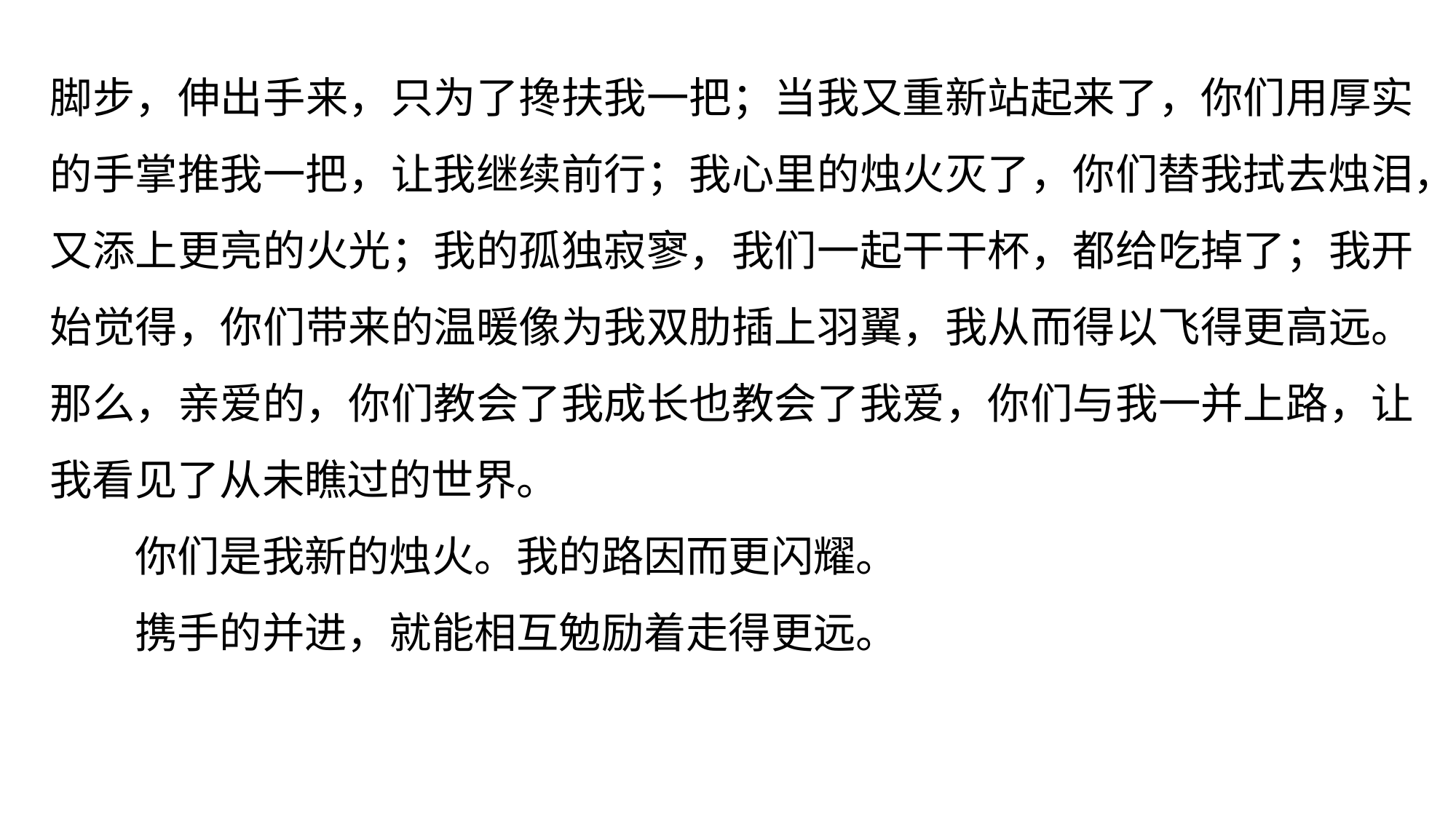

脚步，伸出手来，只为了搀扶我一把；当我又重新站起来了，你们用厚实的手掌推我一把，让我继续前行；我心里的烛火灭了，你们替我拭去烛泪，又添上更亮的火光；我的孤独寂寥，我们一起干干杯，都给吃掉了；我开始觉得，你们带来的温暖像为我双肋插上羽翼，我从而得以飞得更高远。那么，亲爱的，你们教会了我成长也教会了我爱，你们与我一并上路，让我看见了从未瞧过的世界。
你们是我新的烛火。我的路因而更闪耀。
携手的并进，就能相互勉励着走得更远。